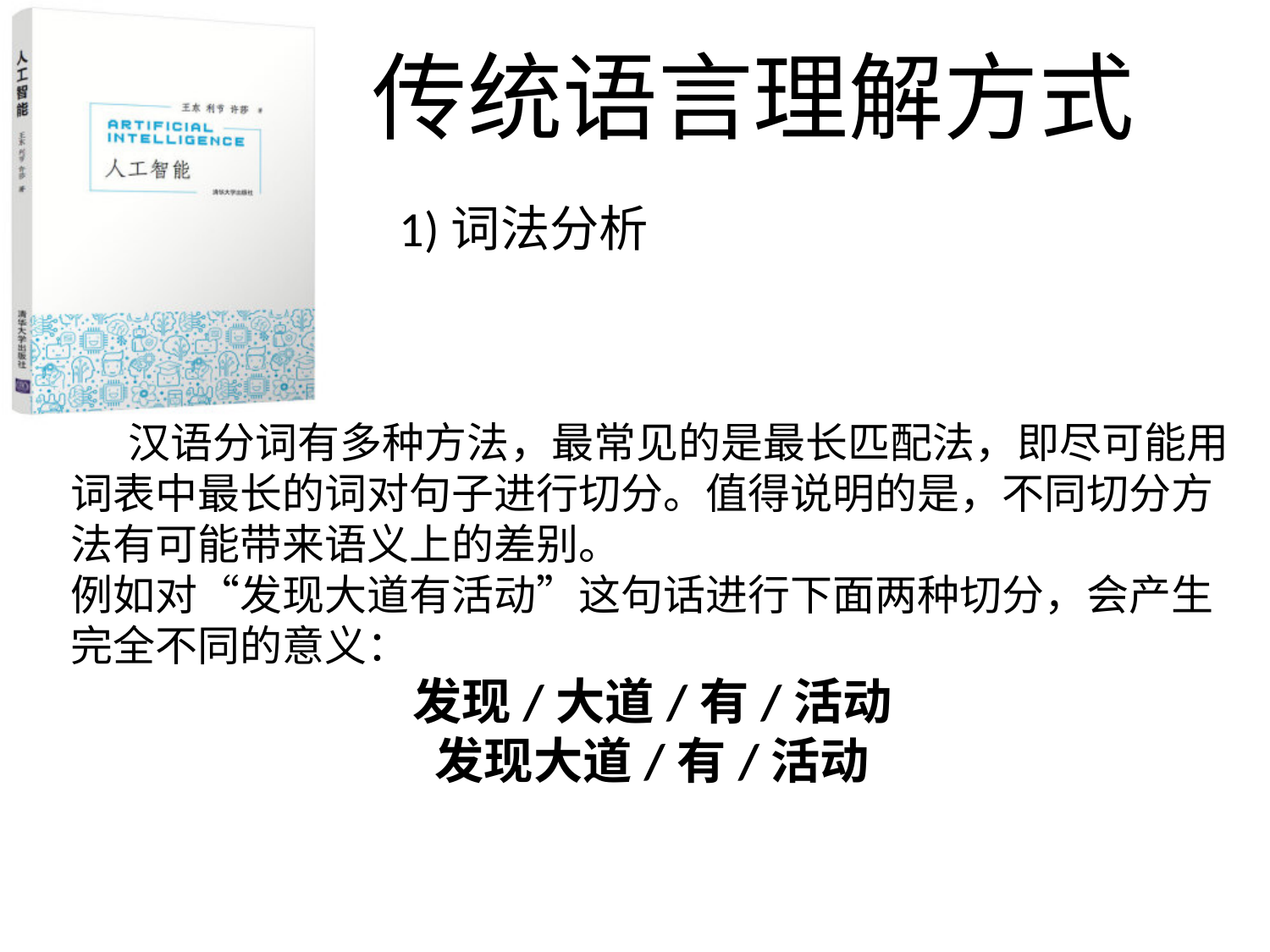

传统语言理解方式
1)词法分析
     汉语分词有多种方法，最常见的是最长匹配法，即尽可能用词表中最长的词对句子进行切分。值得说明的是，不同切分方法有可能带来语义上的差别。
例如对“发现大道有活动”这句话进行下面两种切分，会产生完全不同的意义：
发现/大道/有/活动
发现大道/有/活动